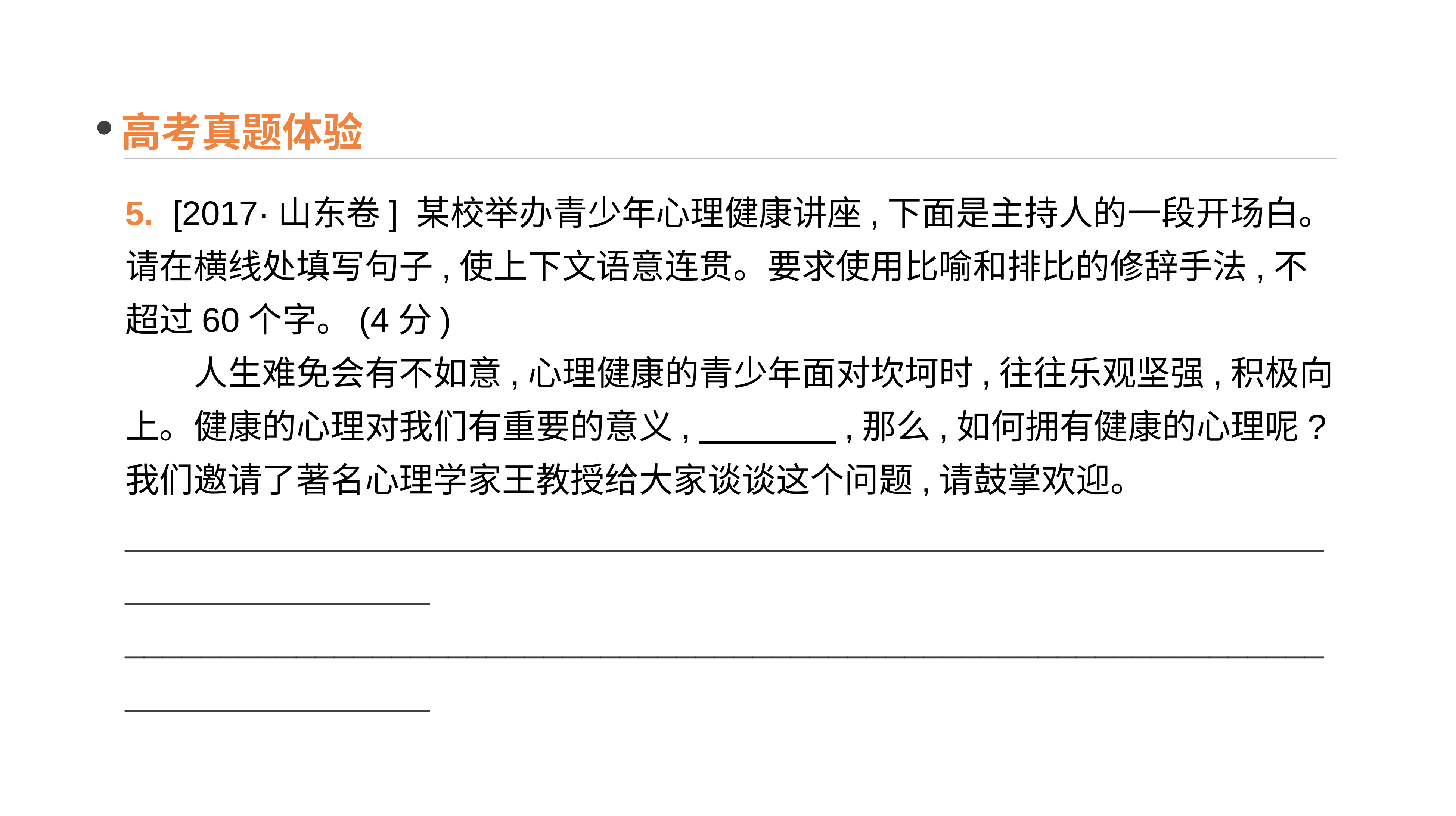

高考真题体验

5.  [2017·山东卷] 某校举办青少年心理健康讲座,下面是主持人的一段开场白。请在横线处填写句子,使上下文语意连贯。要求使用比喻和排比的修辞手法,不超过60个字。(4分)
　　人生难免会有不如意,心理健康的青少年面对坎坷时,往往乐观坚强,积极向上。健康的心理对我们有重要的意义,　　　　,那么,如何拥有健康的心理呢?我们邀请了著名心理学家王教授给大家谈谈这个问题,请鼓掌欢迎。
_______________________________________________________________________________
_______________________________________________________________________________